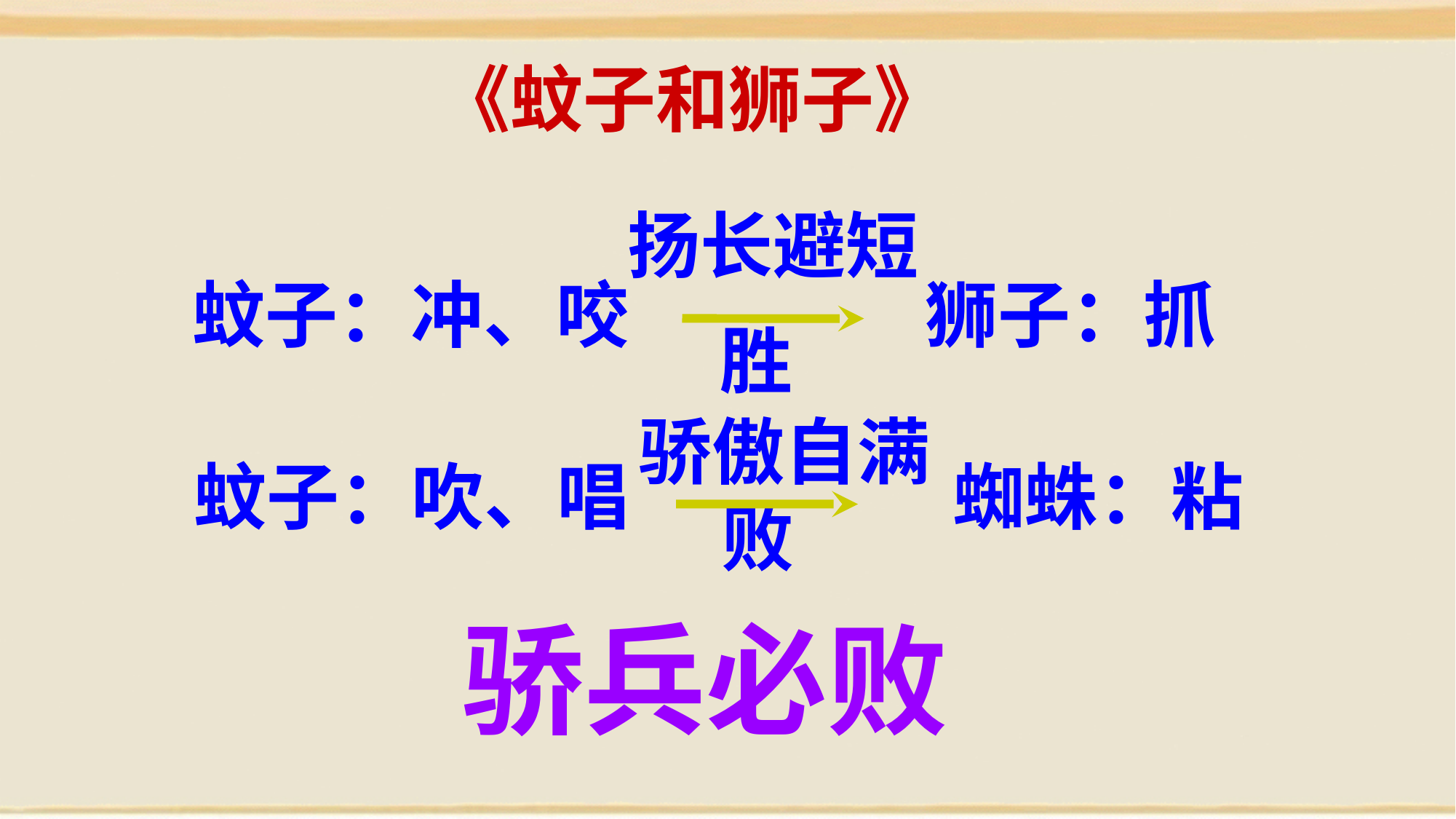

《蚊子和狮子》
扬长避短

蚊子：冲、咬
  狮子：抓

胜

骄傲自满
蚊子：吹、唱
  蜘蛛：粘
败

骄兵必败